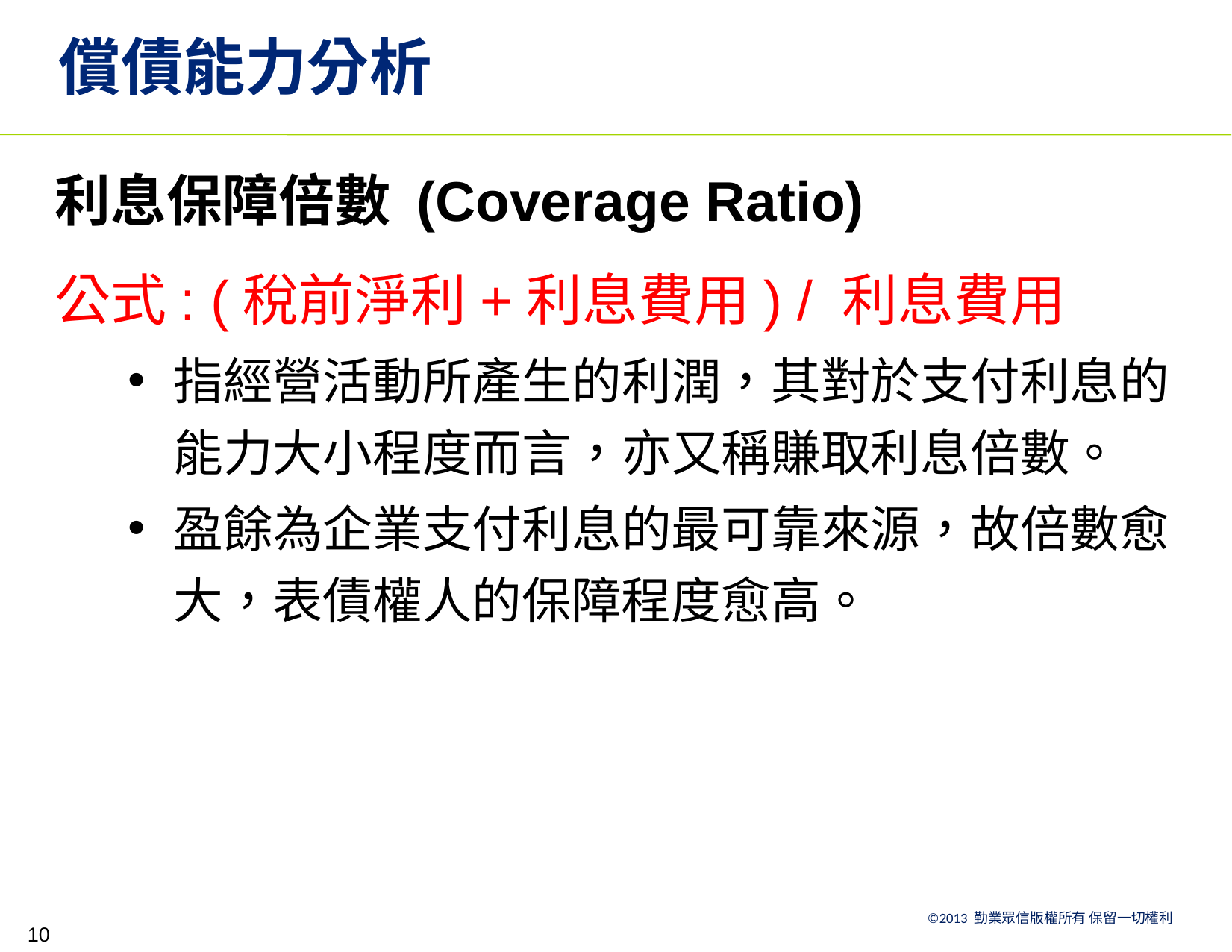

# 償債能力分析
利息保障倍數 (Coverage Ratio)
公式: (稅前淨利+利息費用) / 利息費用
指經營活動所產生的利潤，其對於支付利息的能力大小程度而言，亦又稱賺取利息倍數。
盈餘為企業支付利息的最可靠來源，故倍數愈大，表債權人的保障程度愈高。
10